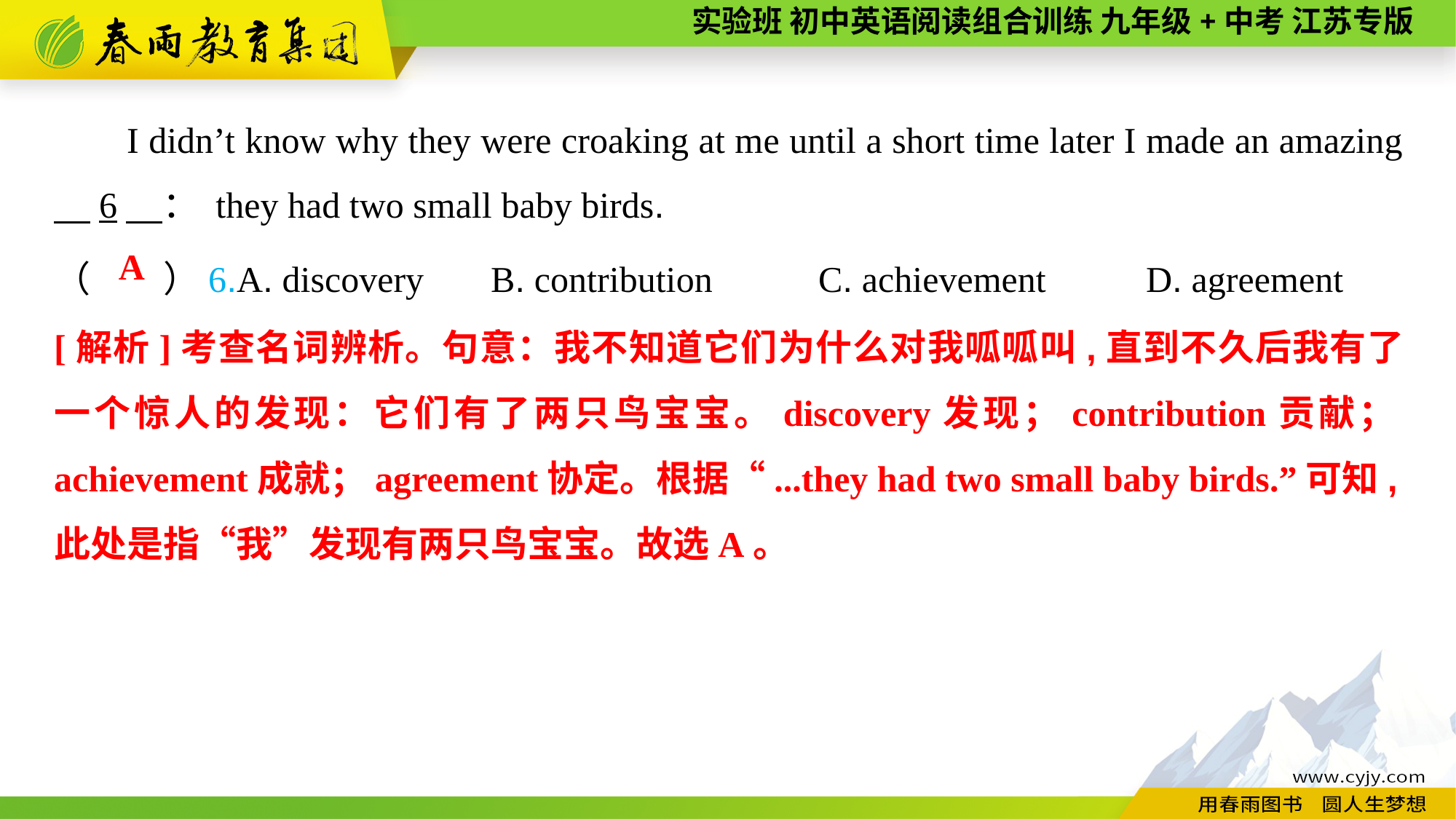

I didn’t know why they were croaking at me until a short time later I made an amazing 　6　： they had two small baby birds.
（　　）6.A. discovery	B. contribution	C. achievement	D. agreement
A
[解析]考查名词辨析。句意：我不知道它们为什么对我呱呱叫,直到不久后我有了一个惊人的发现：它们有了两只鸟宝宝。discovery发现；contribution贡献；achievement成就；agreement协定。根据“...they had two small baby birds.”可知,此处是指“我”发现有两只鸟宝宝。故选A。